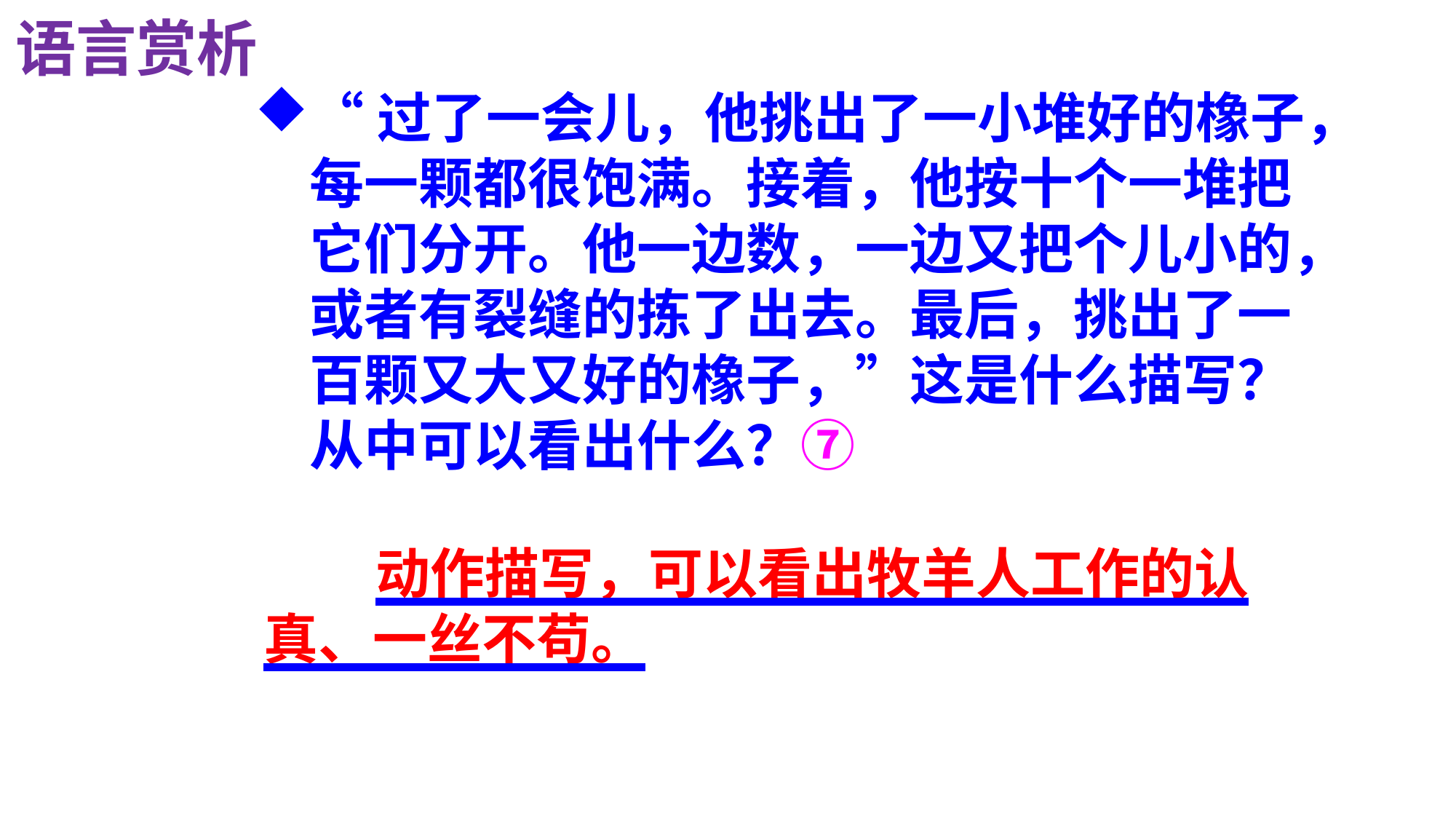

语言赏析
“过了一会儿，他挑出了一小堆好的橡子，每一颗都很饱满。接着，他按十个一堆把它们分开。他一边数，一边又把个儿小的，或者有裂缝的拣了出去。最后，挑出了一百颗又大又好的橡子，”这是什么描写？从中可以看出什么？⑦
        动作描写，可以看出牧羊人工作的认真、一丝不苟。